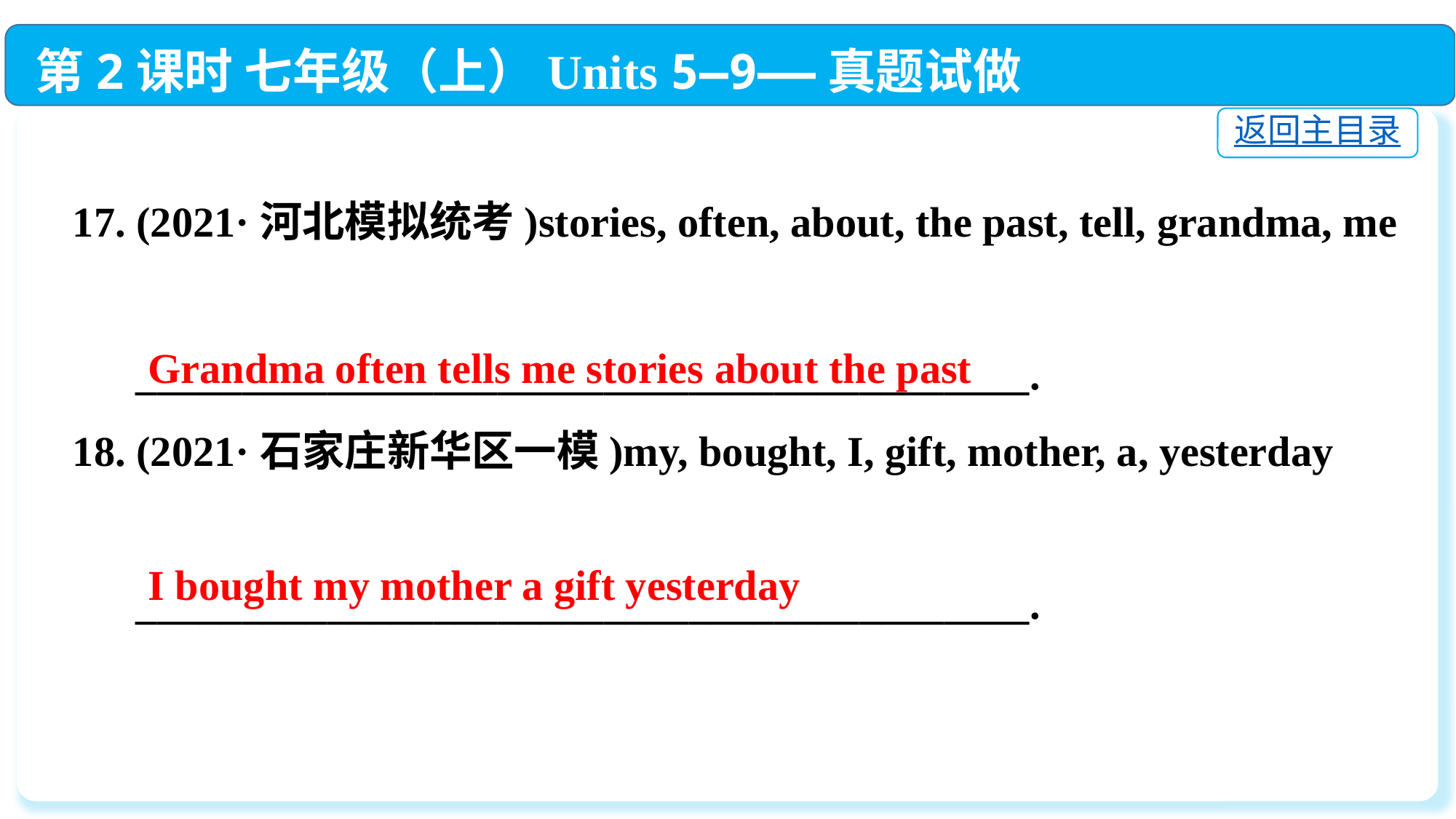

第2课时 七年级（上）Units 5—9——真题试做

返回主目录
17. (2021·河北模拟统考)stories, often, about, the past, tell, grandma, me

      __________________________________________.
18. (2021·石家庄新华区一模)my, bought, I, gift, mother, a, yesterday

      __________________________________________.
Grandma often tells me stories about the past
I bought my mother a gift yesterday